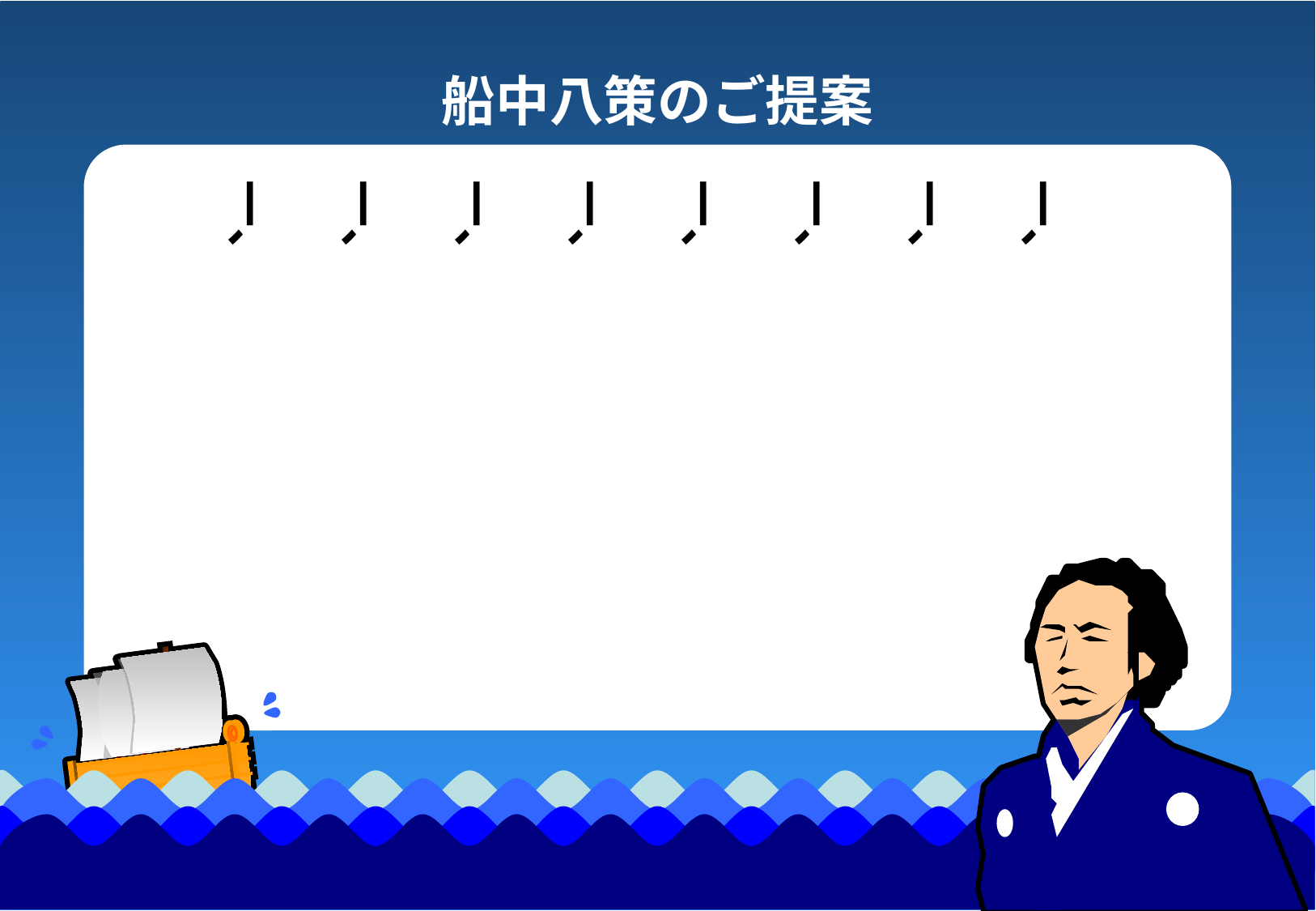

船中八策のご提案

一、

一、

一、

一、

一、

一、

一、

一、